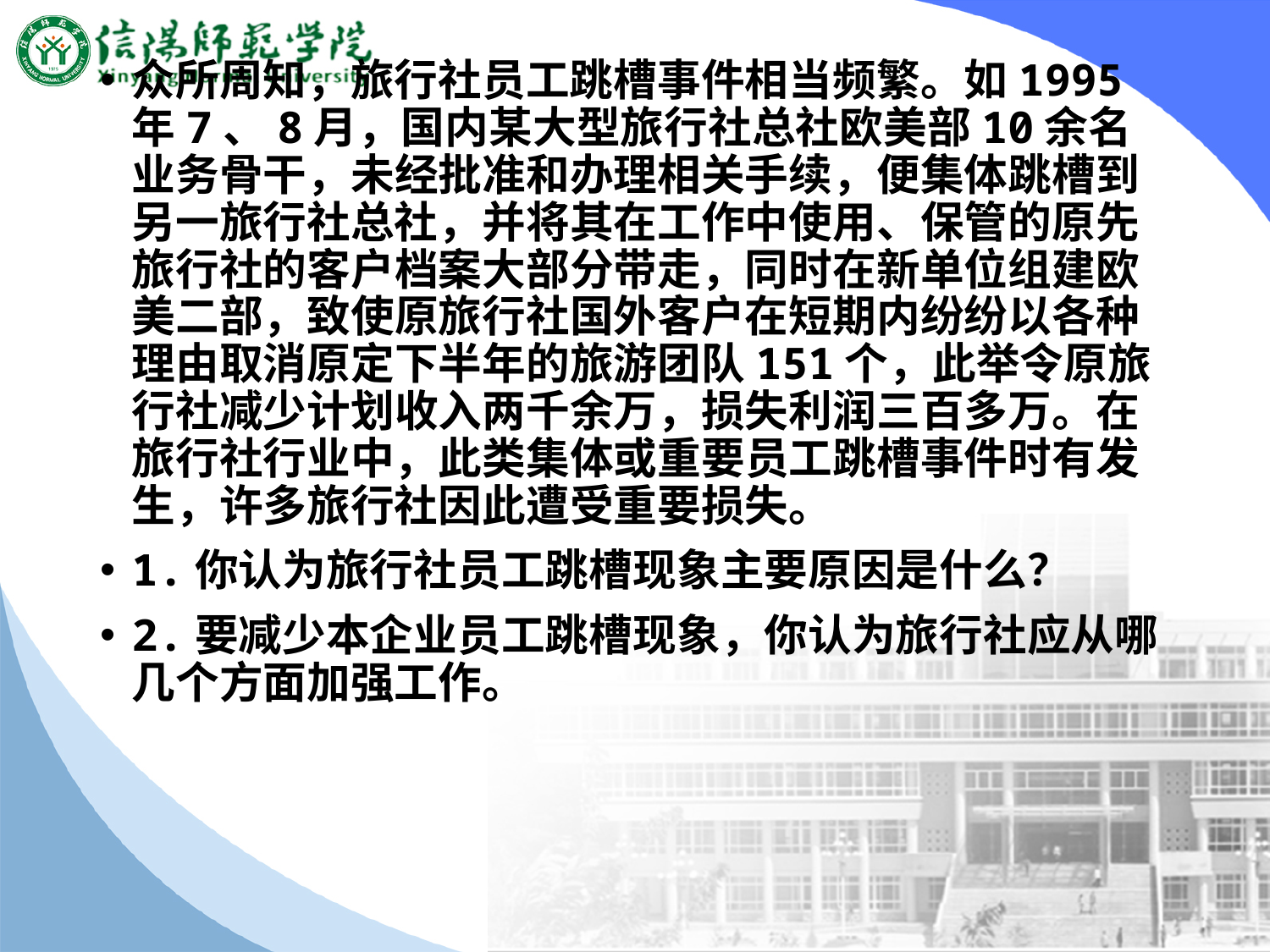

#
众所周知，旅行社员工跳槽事件相当频繁。如1995年7、8月，国内某大型旅行社总社欧美部10余名业务骨干，未经批准和办理相关手续，便集体跳槽到另一旅行社总社，并将其在工作中使用、保管的原先旅行社的客户档案大部分带走，同时在新单位组建欧美二部，致使原旅行社国外客户在短期内纷纷以各种理由取消原定下半年的旅游团队151个，此举令原旅行社减少计划收入两千余万，损失利润三百多万。在旅行社行业中，此类集体或重要员工跳槽事件时有发生，许多旅行社因此遭受重要损失。
1.你认为旅行社员工跳槽现象主要原因是什么？
2.要减少本企业员工跳槽现象，你认为旅行社应从哪几个方面加强工作。